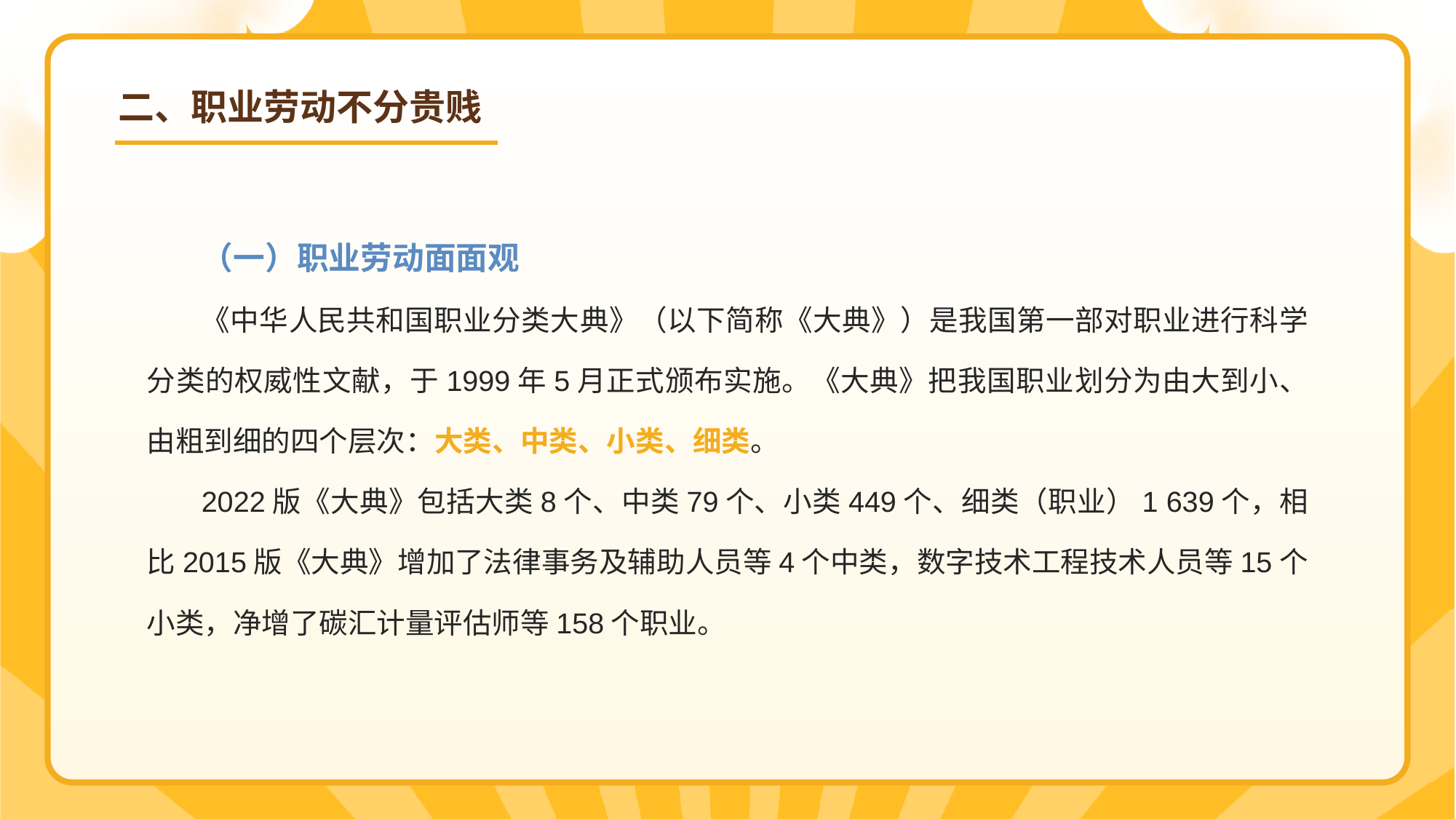

二、职业劳动不分贵贱
（一）职业劳动面面观
《中华人民共和国职业分类大典》（以下简称《大典》）是我国第一部对职业进行科学分类的权威性文献，于1999年5月正式颁布实施。《大典》把我国职业划分为由大到小、由粗到细的四个层次：大类、中类、小类、细类。
2022版《大典》包括大类8个、中类79个、小类449个、细类（职业）1 639个，相比2015版《大典》增加了法律事务及辅助人员等4个中类，数字技术工程技术人员等15个小类，净增了碳汇计量评估师等158个职业。